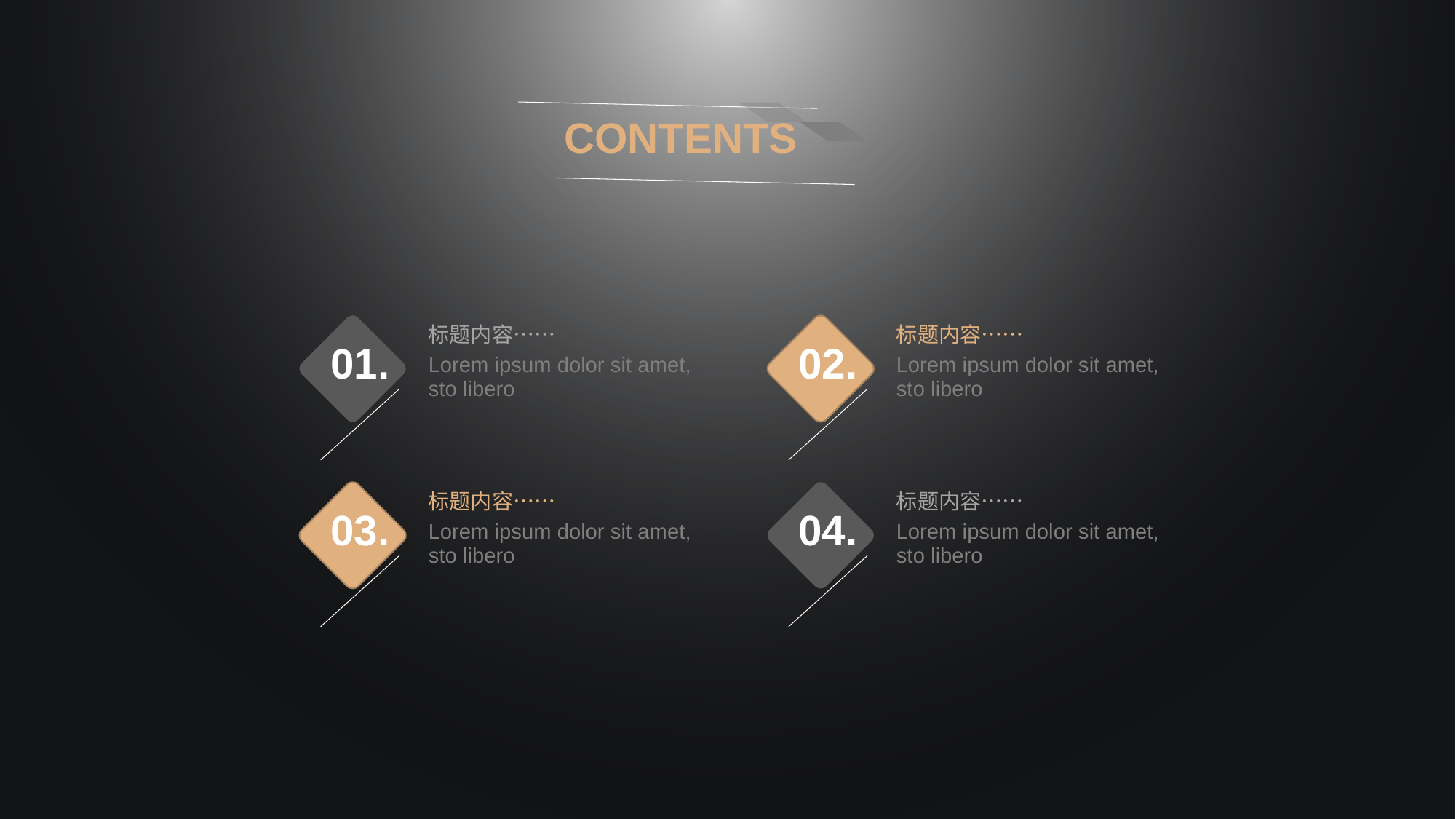

CONTENTS
标题内容……
标题内容……
01.
02.

Lorem ipsum dolor sit amet, sto libero
Lorem ipsum dolor sit amet, sto libero
标题内容……
标题内容……
03.
04.

Lorem ipsum dolor sit amet, sto libero
Lorem ipsum dolor sit amet, sto libero